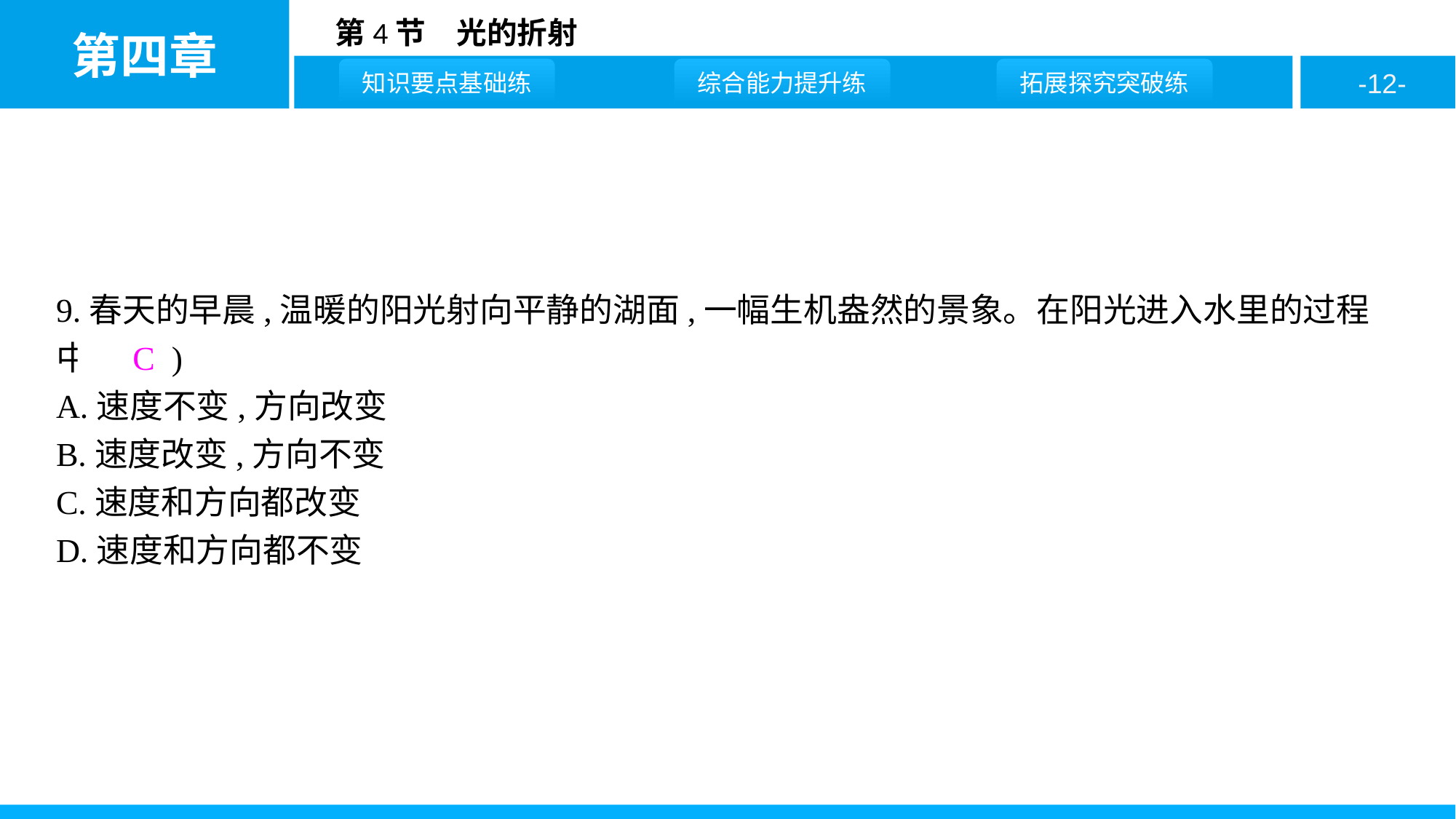

9.春天的早晨,温暖的阳光射向平静的湖面,一幅生机盎然的景象。在阳光进入水里的过程中 (  C  )
A.速度不变,方向改变
B.速度改变,方向不变
C.速度和方向都改变
D.速度和方向都不变